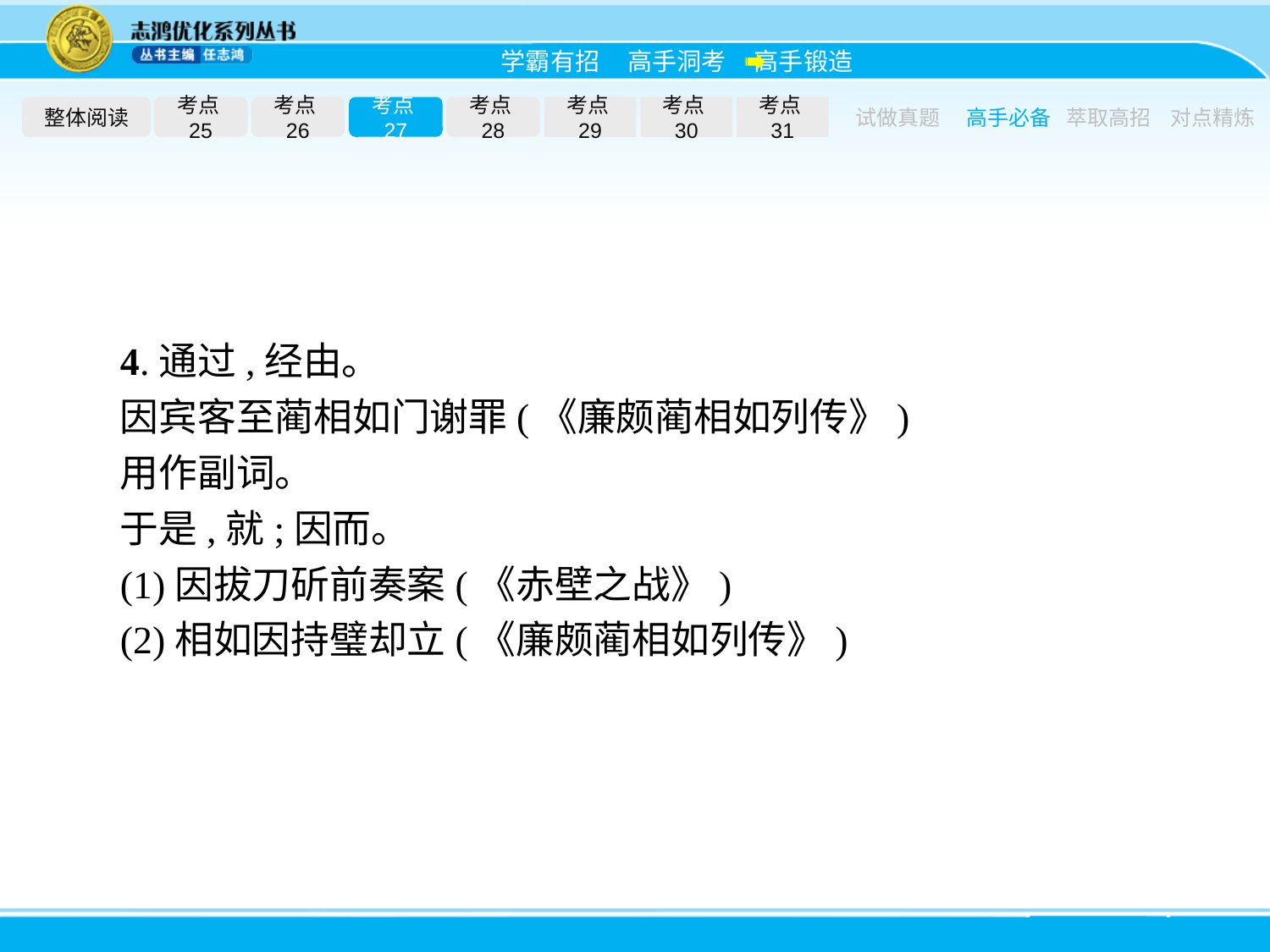

整体阅读
考点25
考点26
考点27
考点28
考点29
考点30
考点31
试做真题
高手必备
萃取高招
对点精炼
4.通过,经由。
因宾客至蔺相如门谢罪(《廉颇蔺相如列传》)
用作副词。
于是,就;因而。
(1)因拔刀斫前奏案(《赤壁之战》)
(2)相如因持璧却立(《廉颇蔺相如列传》)